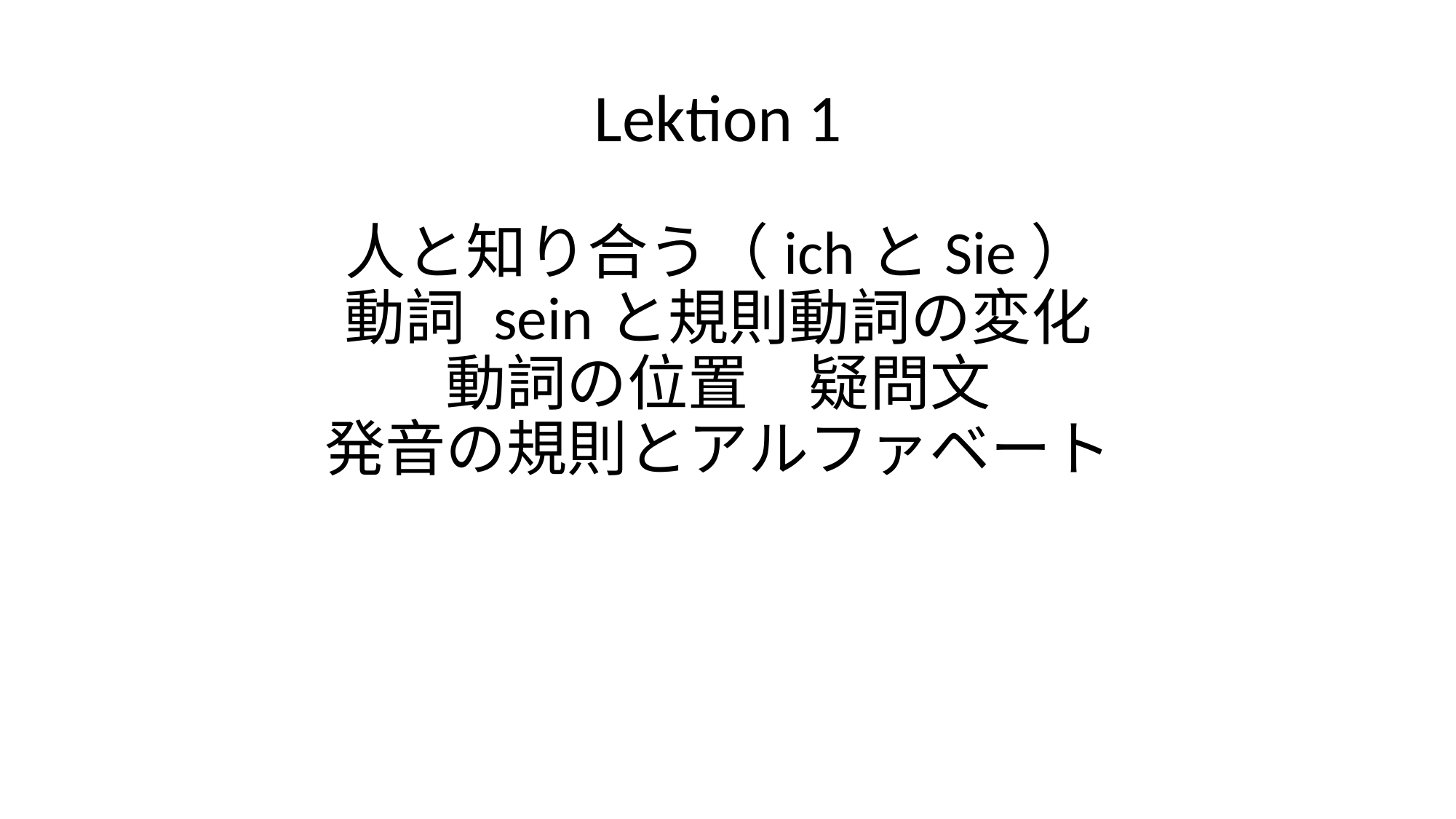

# Lektion 1 人と知り合う（ichとSie） 動詞 seinと規則動詞の変化 動詞の位置　疑問文 発音の規則とアルファベート